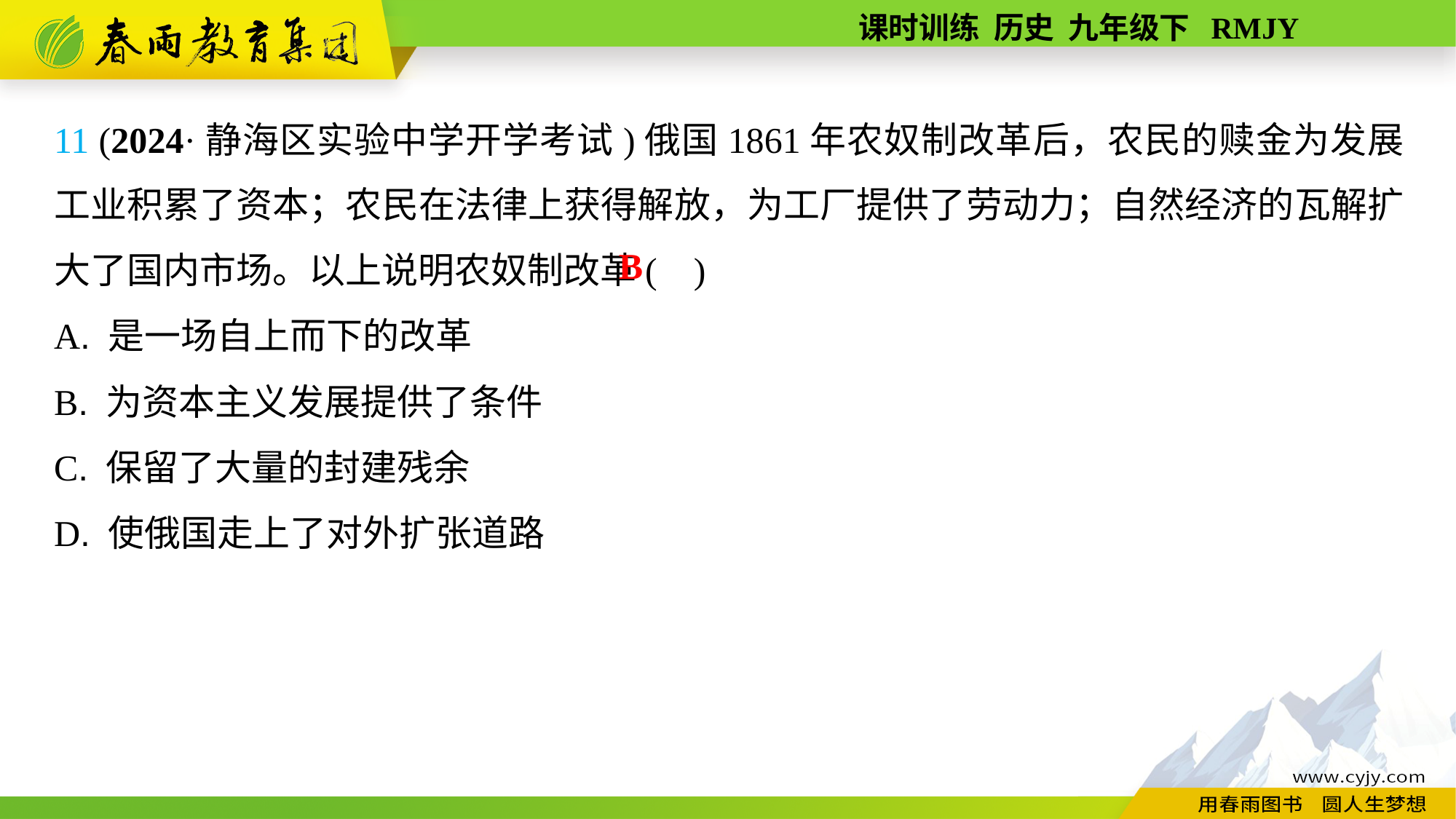

11 (2024·静海区实验中学开学考试)俄国1861年农奴制改革后，农民的赎金为发展工业积累了资本；农民在法律上获得解放，为工厂提供了劳动力；自然经济的瓦解扩大了国内市场。以上说明农奴制改革(    )
A. 是一场自上而下的改革
B. 为资本主义发展提供了条件
C. 保留了大量的封建残余
D. 使俄国走上了对外扩张道路
B